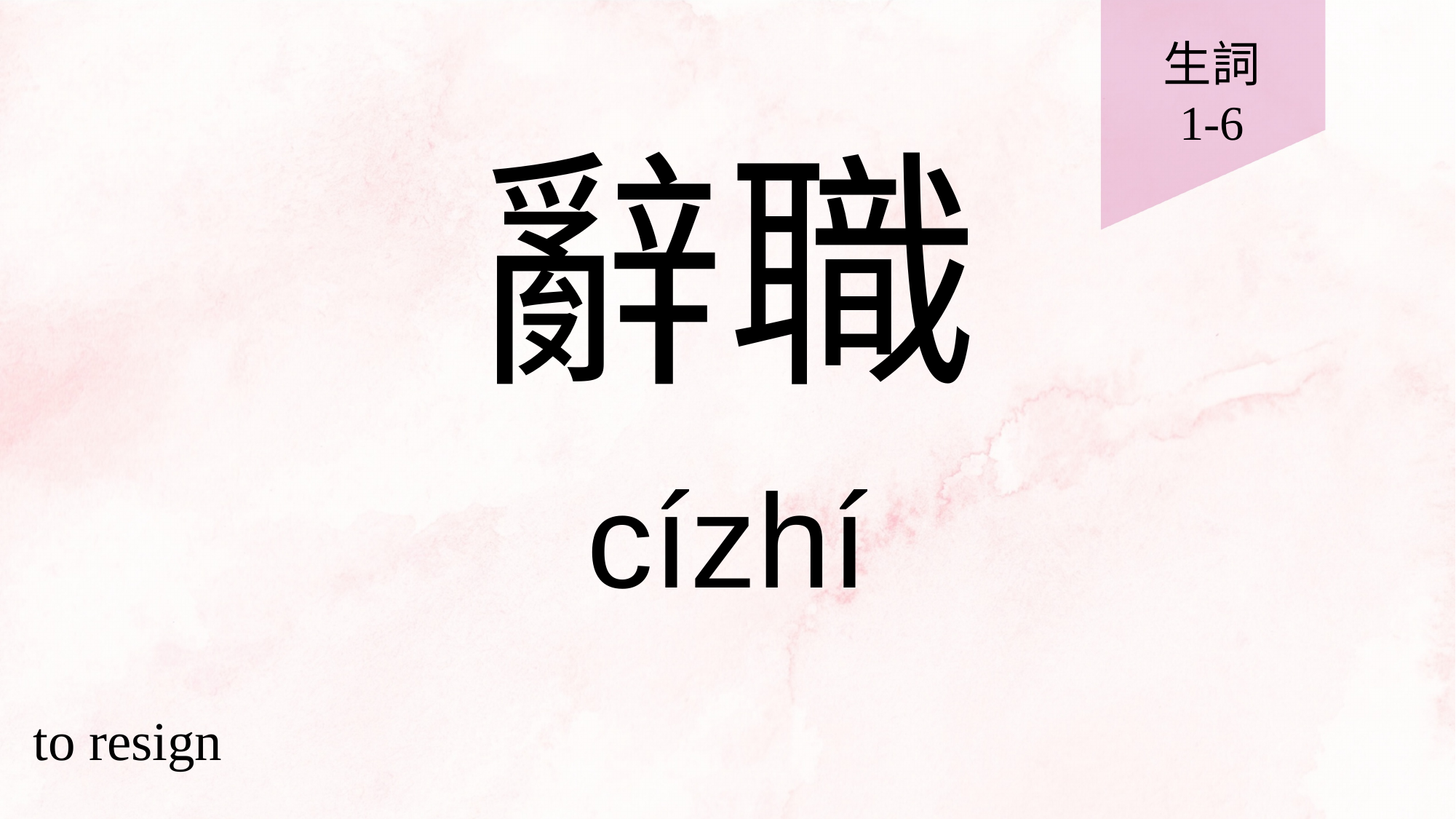

生詞
1-6
# 辭職
cízhí
to resign